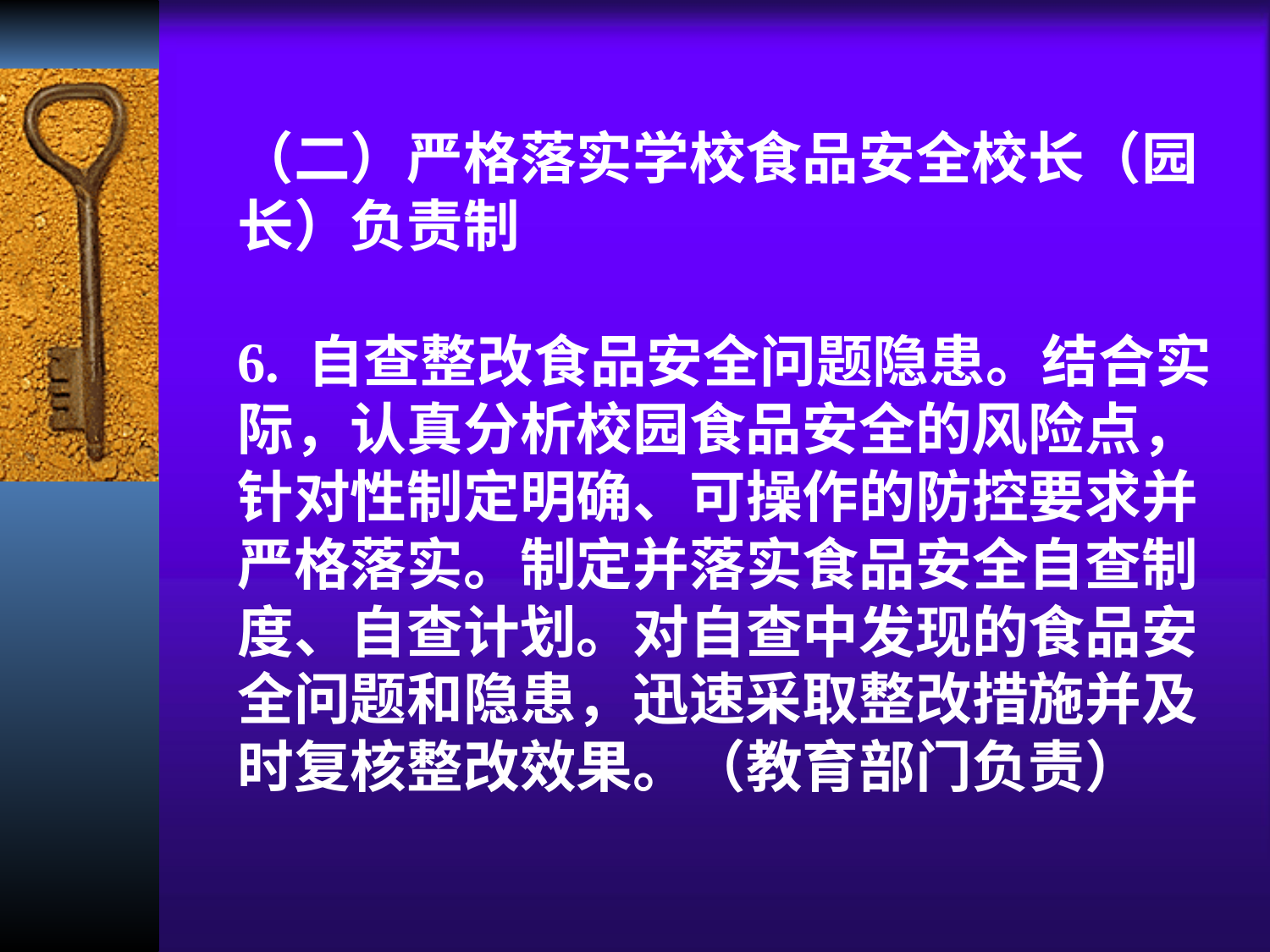

（二）严格落实学校食品安全校长（园长）负责制

6. 自查整改食品安全问题隐患。结合实际，认真分析校园食品安全的风险点，针对性制定明确、可操作的防控要求并严格落实。制定并落实食品安全自查制度、自查计划。对自查中发现的食品安全问题和隐患，迅速采取整改措施并及时复核整改效果。（教育部门负责）